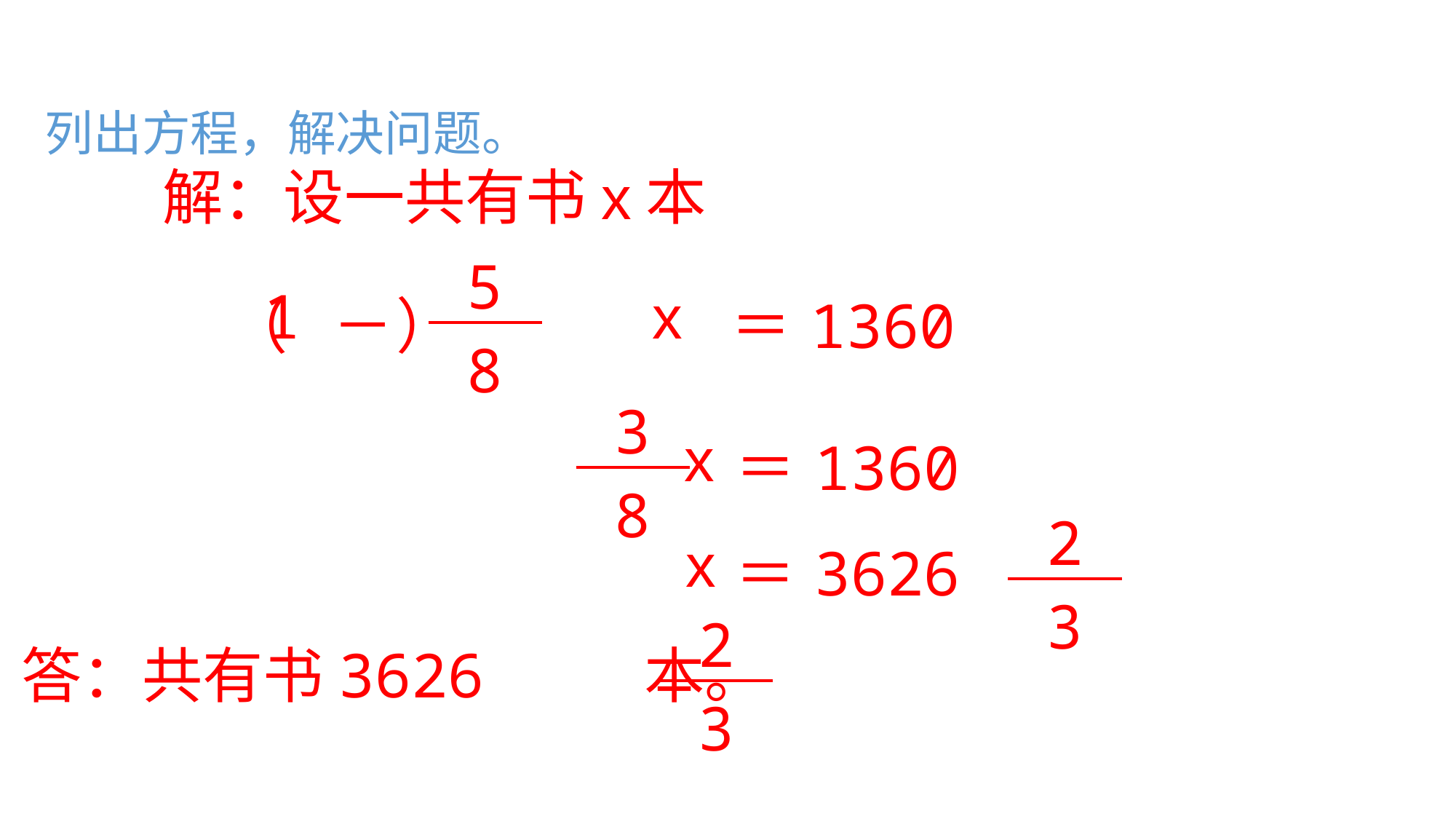

列出方程，解决问题。
解：设一共有书x本
| 5 |
| --- |
| 8 |
1
x
－
＝
（        ）
1360
| 3 |
| --- |
| 8 |
x
＝
1360
| 2 |
| --- |
| 3 |
x
＝
3626
| 2 |
| --- |
| 3 |
答：共有书3626    本。